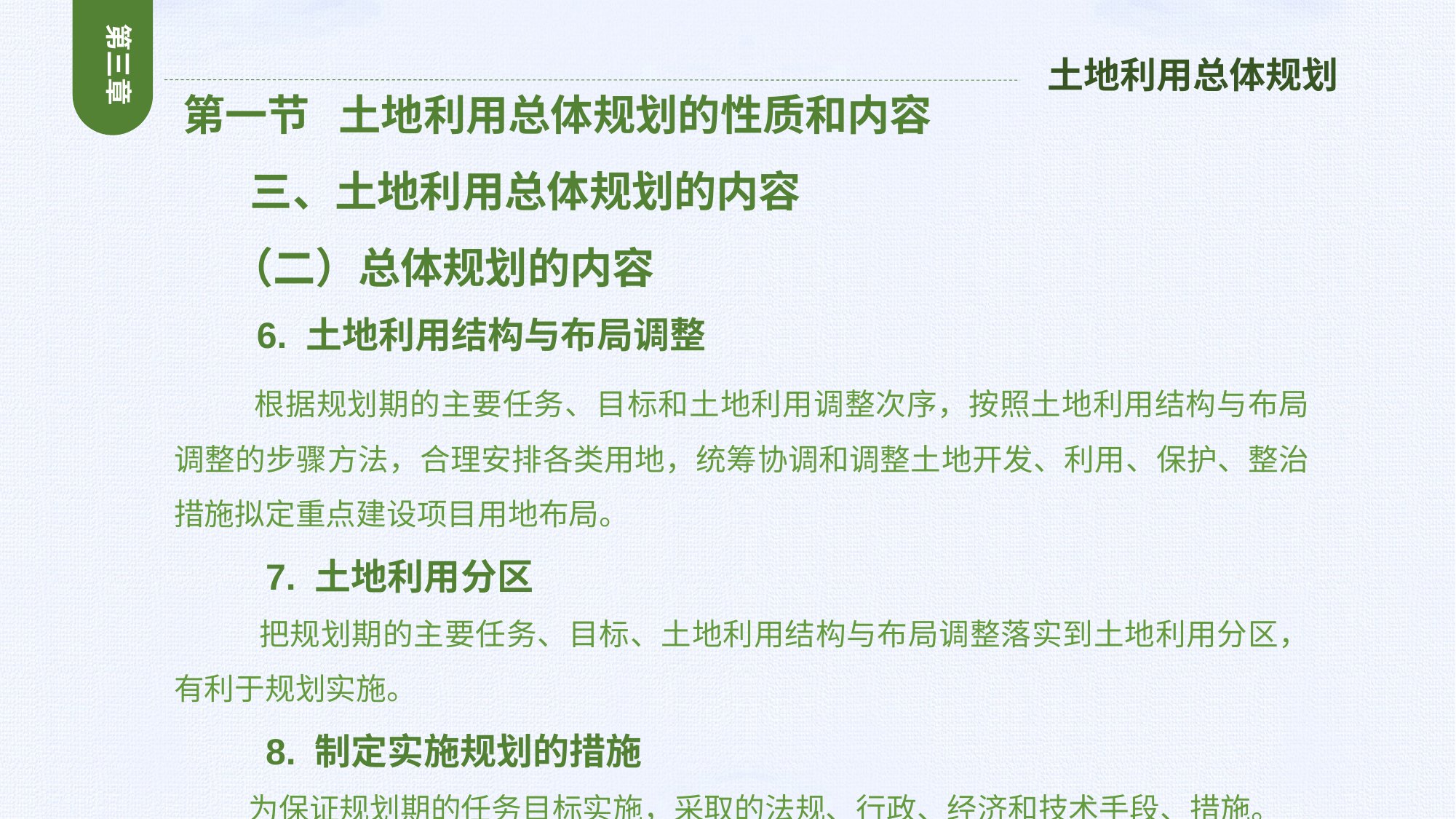

第三章
土地利用总体规划
 第一节   土地利用总体规划的性质和内容
        三、土地利用总体规划的内容
      （二）总体规划的内容
       6. 土地利用结构与布局调整
        根据规划期的主要任务、目标和土地利用调整次序，按照土地利用结构与布局调整的步骤方法，合理安排各类用地，统筹协调和调整土地开发、利用、保护、整治措施拟定重点建设项目用地布局。
         7. 土地利用分区
               把规划期的主要任务、目标、土地利用结构与布局调整落实到土地利用分区，有利于规划实施。
         8. 制定实施规划的措施
          为保证规划期的任务目标实施，采取的法规、行政、经济和技术手段、措施。